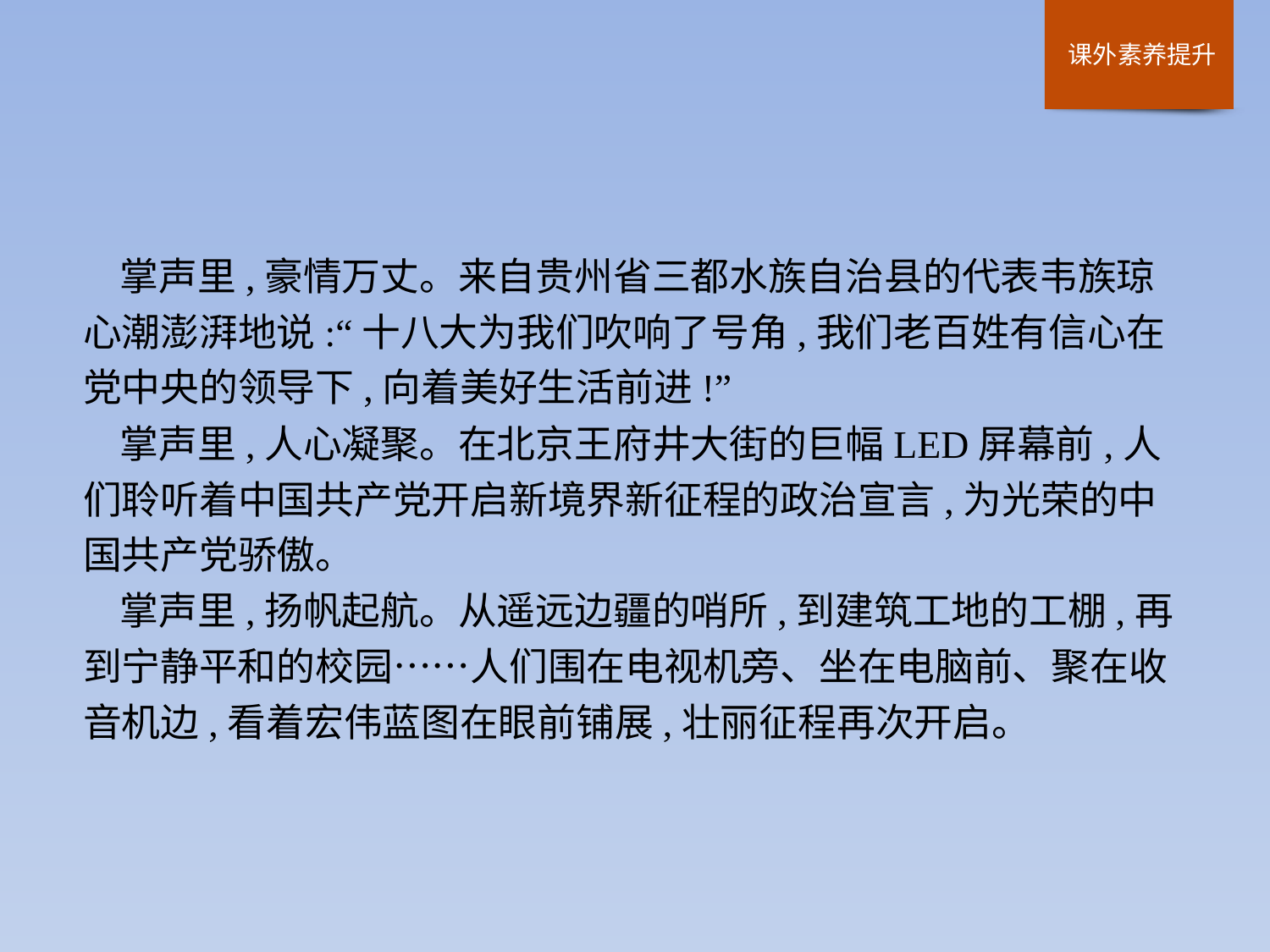

掌声里,豪情万丈。来自贵州省三都水族自治县的代表韦族琼心潮澎湃地说:“十八大为我们吹响了号角,我们老百姓有信心在党中央的领导下,向着美好生活前进!”
掌声里,人心凝聚。在北京王府井大街的巨幅LED屏幕前,人们聆听着中国共产党开启新境界新征程的政治宣言,为光荣的中国共产党骄傲。
掌声里,扬帆起航。从遥远边疆的哨所,到建筑工地的工棚,再到宁静平和的校园……人们围在电视机旁、坐在电脑前、聚在收音机边,看着宏伟蓝图在眼前铺展,壮丽征程再次开启。